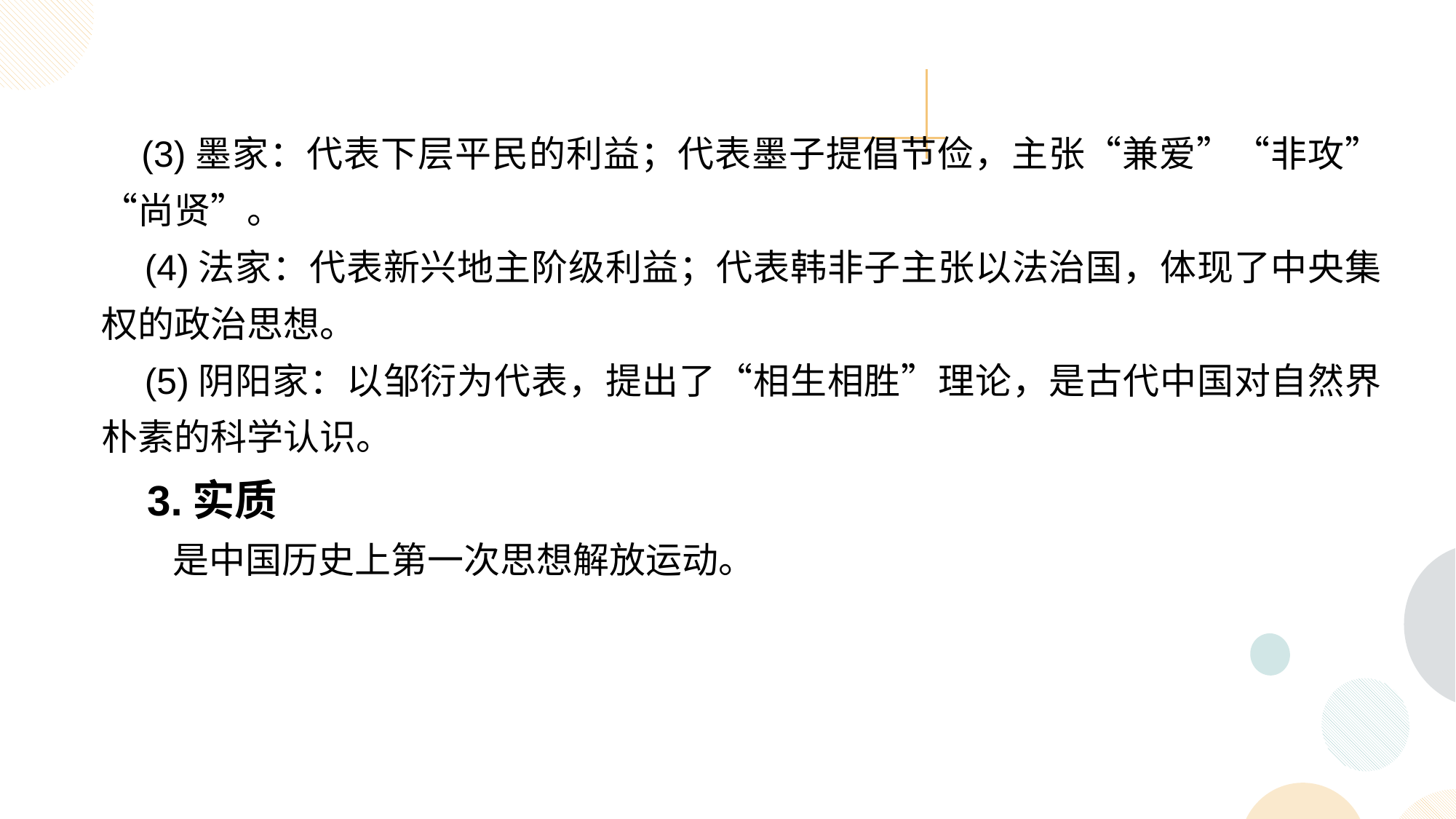

(3)墨家：代表下层平民的利益；代表墨子提倡节俭，主张“兼爱”“非攻”“尚贤”。
    (4)法家：代表新兴地主阶级利益；代表韩非子主张以法治国，体现了中央集权的政治思想。
    (5)阴阳家：以邹衍为代表，提出了“相生相胜”理论，是古代中国对自然界朴素的科学认识。
    3.实质
 是中国历史上第一次思想解放运动。